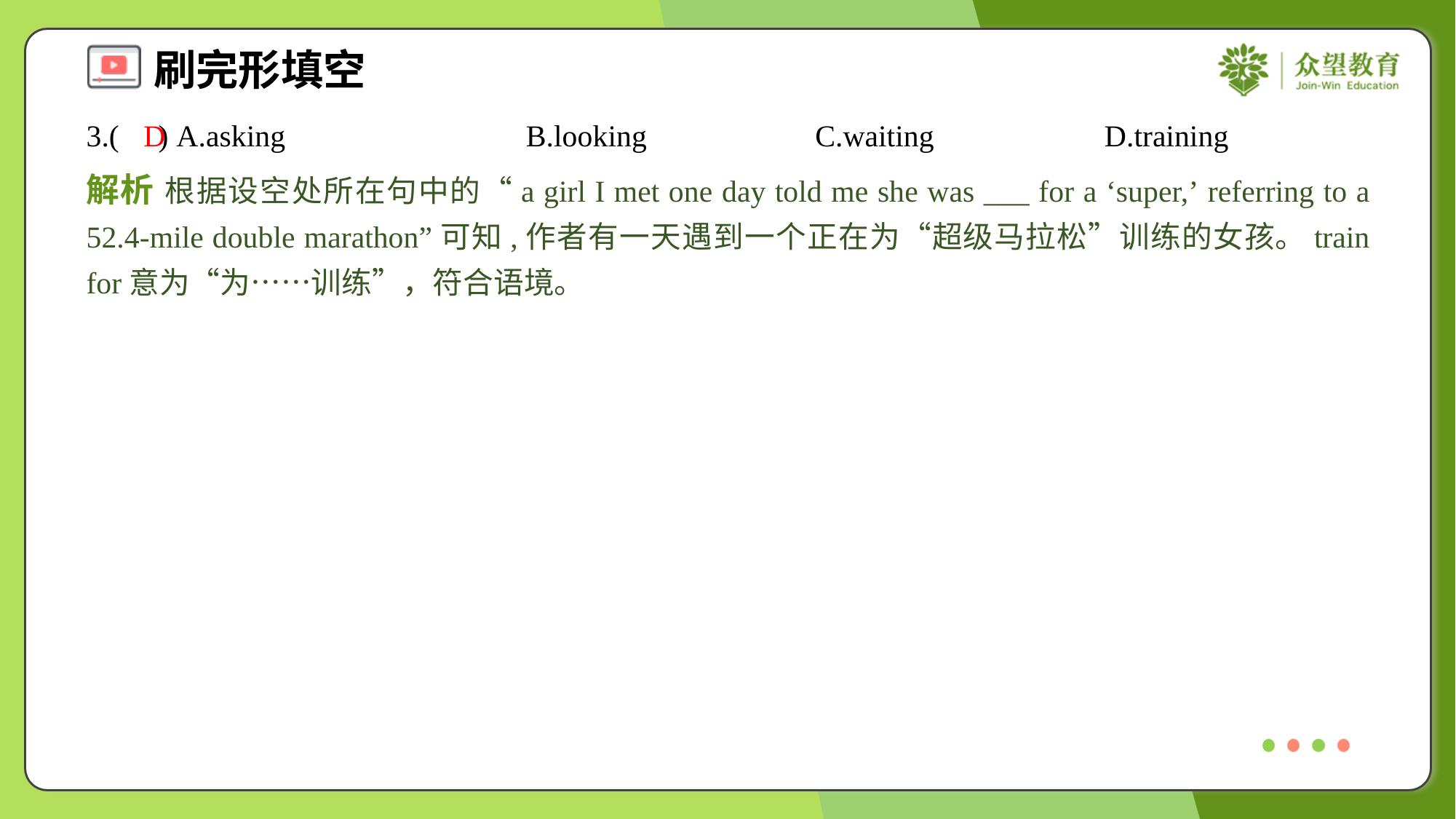

3.(     ) A.asking	B.looking	C.waiting	D.training
D
解析 根据设空处所在句中的“a girl I met one day told me she was ___ for a ‘super,’ referring to a 52.4-mile double marathon”可知,作者有一天遇到一个正在为“超级马拉松”训练的女孩。train for意为“为……训练”，符合语境。